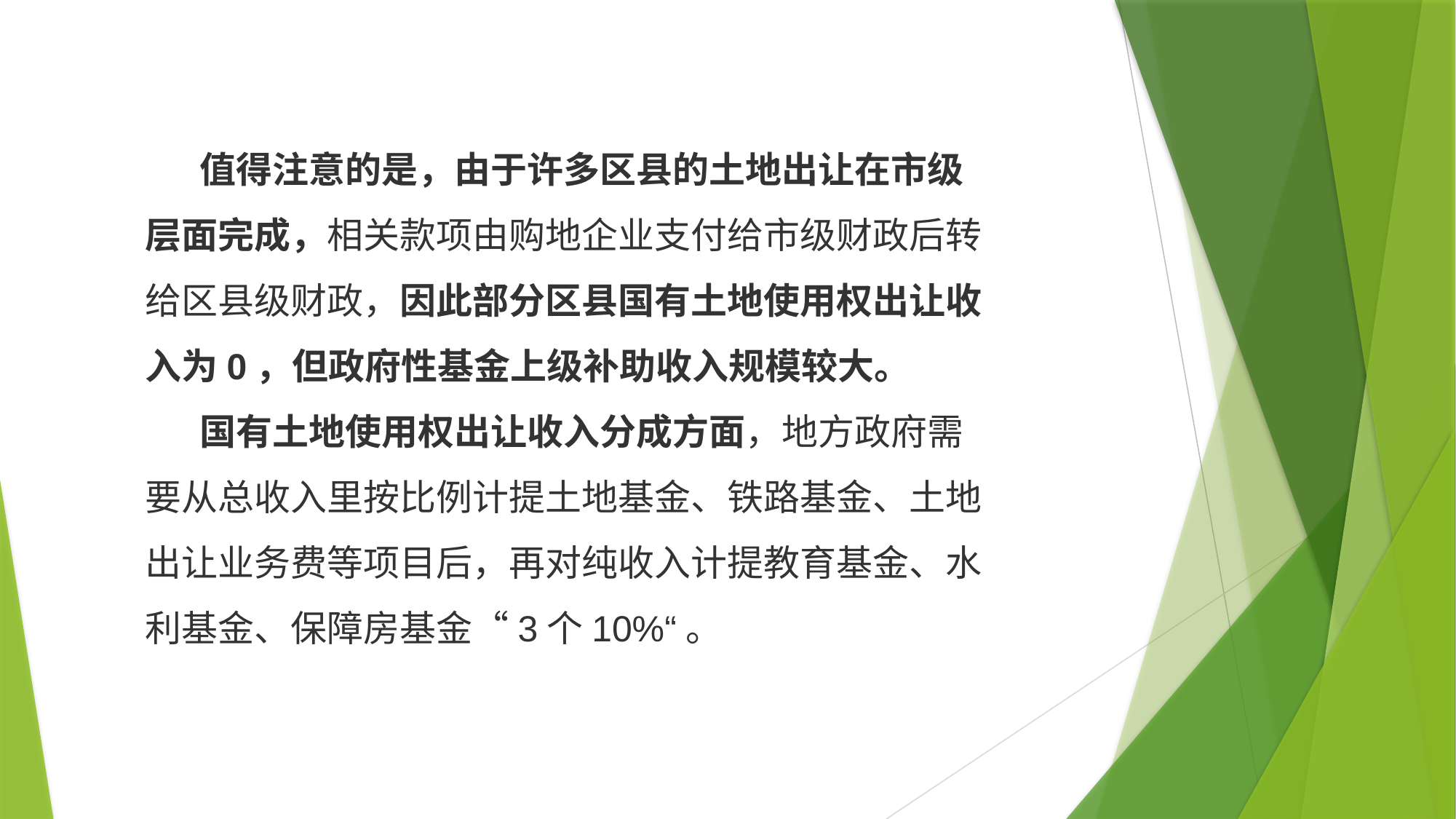

值得注意的是，由于许多区县的土地出让在市级层面完成，相关款项由购地企业支付给市级财政后转给区县级财政，因此部分区县国有土地使用权出让收入为0，但政府性基金上级补助收入规模较大。
国有土地使用权出让收入分成方面，地方政府需要从总收入里按比例计提土地基金、铁路基金、土地出让业务费等项目后，再对纯收入计提教育基金、水利基金、保障房基金“3个10%“。